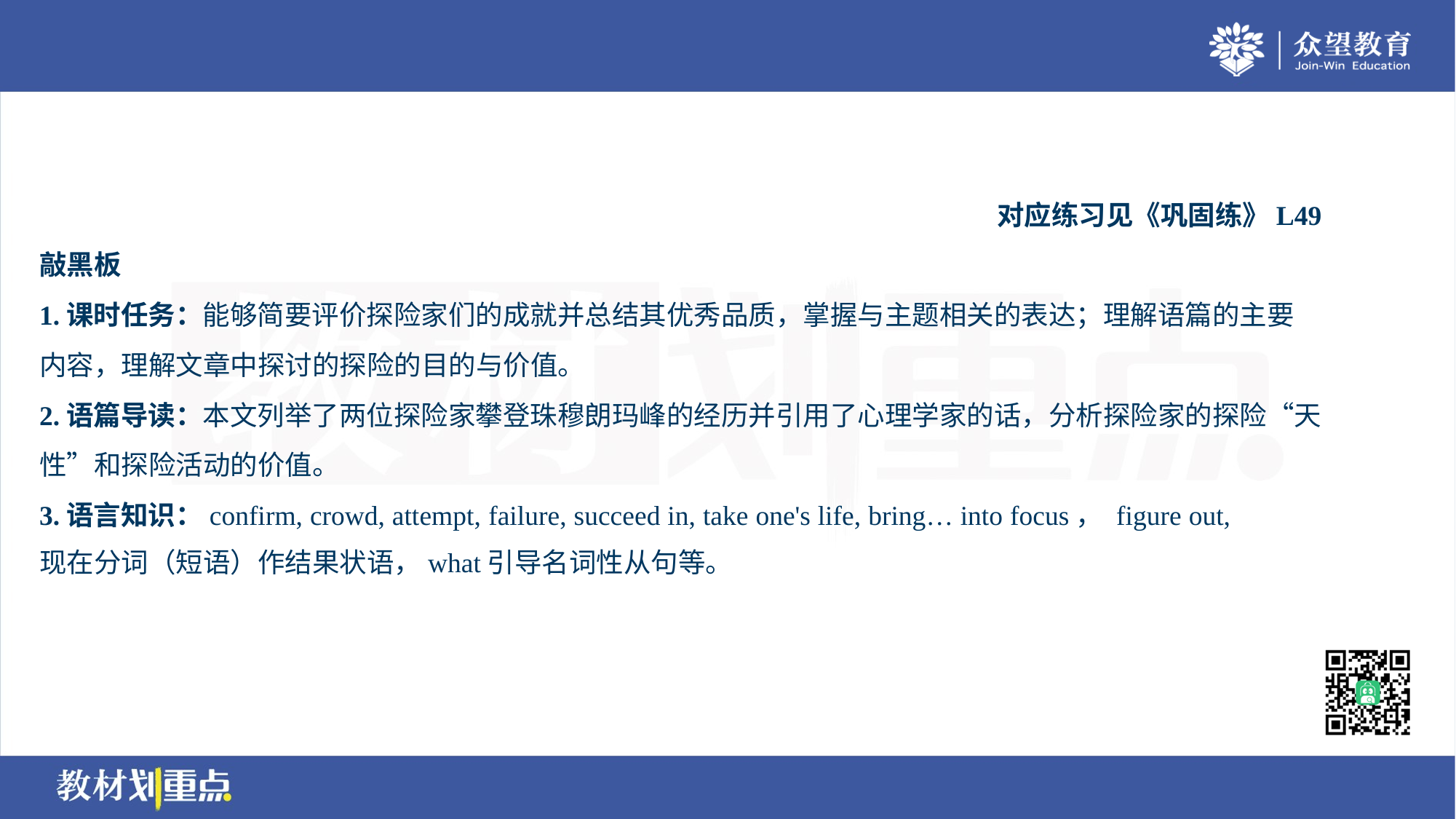

对应练习见《巩固练》L49
敲黑板
1.课时任务：能够简要评价探险家们的成就并总结其优秀品质，掌握与主题相关的表达；理解语篇的主要
内容，理解文章中探讨的探险的目的与价值。
2.语篇导读：本文列举了两位探险家攀登珠穆朗玛峰的经历并引用了心理学家的话，分析探险家的探险“天
性”和探险活动的价值。
3.语言知识：confirm, crowd, attempt, failure, succeed in, take one's life, bring… into focus， figure out,
现在分词（短语）作结果状语，what引导名词性从句等。